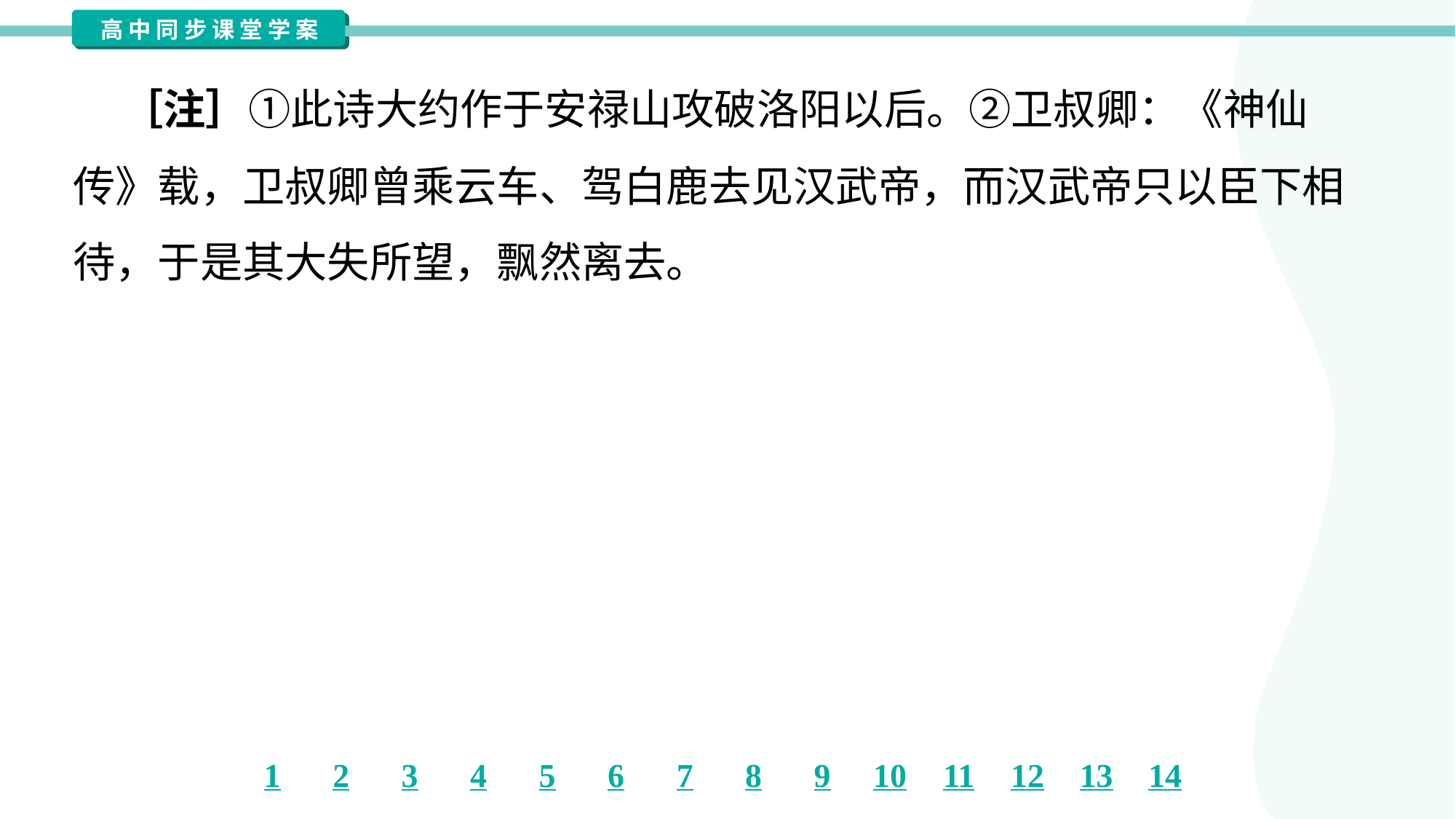

［注］①此诗大约作于安禄山攻破洛阳以后。②卫叔卿：《神仙
传》载，卫叔卿曾乘云车、驾白鹿去见汉武帝，而汉武帝只以臣下相
待，于是其大失所望，飘然离去。